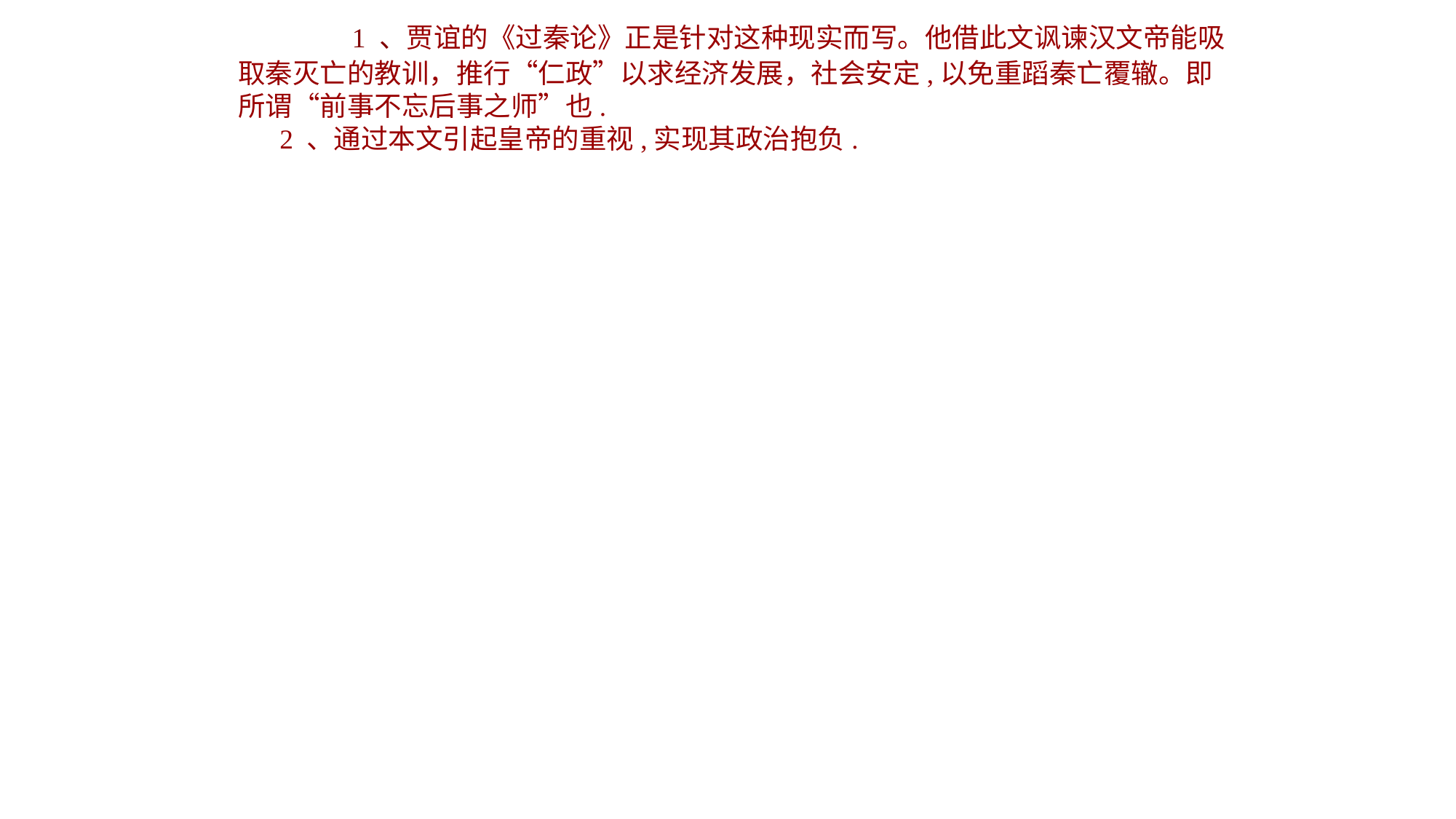

1 、贾谊的《过秦论》正是针对这种现实而写。他借此文讽谏汉文帝能吸取秦灭亡的教训，推行“仁政”以求经济发展，社会安定,以免重蹈秦亡覆辙。即所谓“前事不忘后事之师”也.
      2 、通过本文引起皇帝的重视,实现其政治抱负.